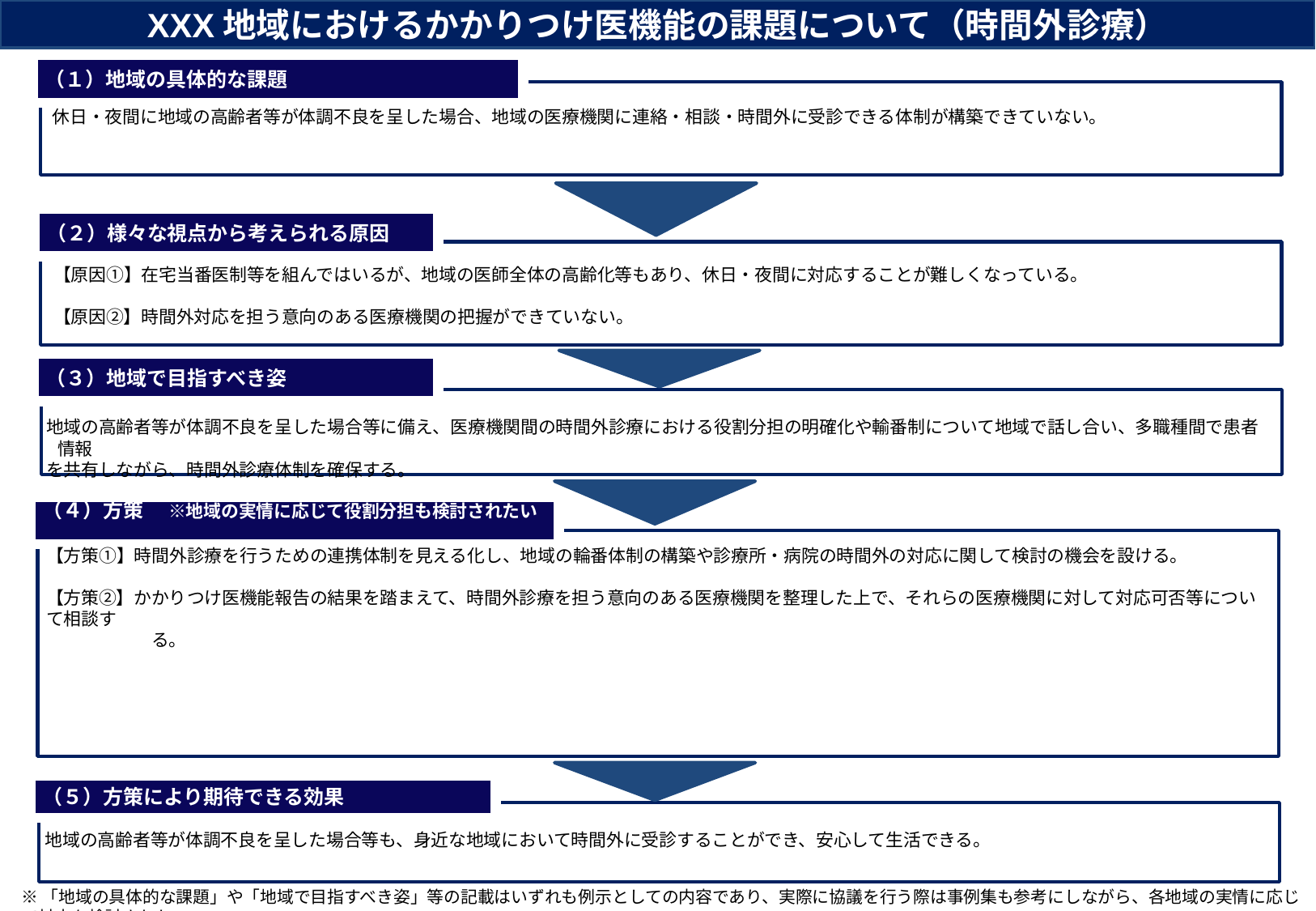

XXX地域におけるかかりつけ医機能の課題について（時間外診療）
（１）地域の具体的な課題

休日・夜間に地域の高齢者等が体調不良を呈した場合、地域の医療機関に連絡・相談・時間外に受診できる体制が構築できていない。

（２）様々な視点から考えられる原因

【原因①】在宅当番医制等を組んではいるが、地域の医師全体の高齢化等もあり、休日・夜間に対応することが難しくなっている。

【原因②】時間外対応を担う意向のある医療機関の把握ができていない。

（３）地域で目指すべき姿

地域の高齢者等が体調不良を呈した場合等に備え、医療機関間の時間外診療における役割分担の明確化や輸番制について地域で話し合い、多職種間で患者情報
を共有しながら、時間外診療体制を確保する。

（４）方策　 ※地域の実情に応じて役割分担も検討されたい

【方策①】時間外診療を行うための連携体制を見える化し、地域の輪番体制の構築や診療所・病院の時間外の対応に関して検討の機会を設ける。

【方策②】かかりつけ医機能報告の結果を踏まえて、時間外診療を担う意向のある医療機関を整理した上で、それらの医療機関に対して対応可否等について相談す
　　　　　　る。

（５）方策により期待できる効果

地域の高齢者等が体調不良を呈した場合等も、身近な地域において時間外に受診することができ、安心して生活できる。
※「地域の具体的な課題」や「地域で目指すべき姿」等の記載はいずれも例示としての内容であり、実際に協議を行う際は事例集も参考にしながら、各地域の実情に応じて対応を検討されたい。